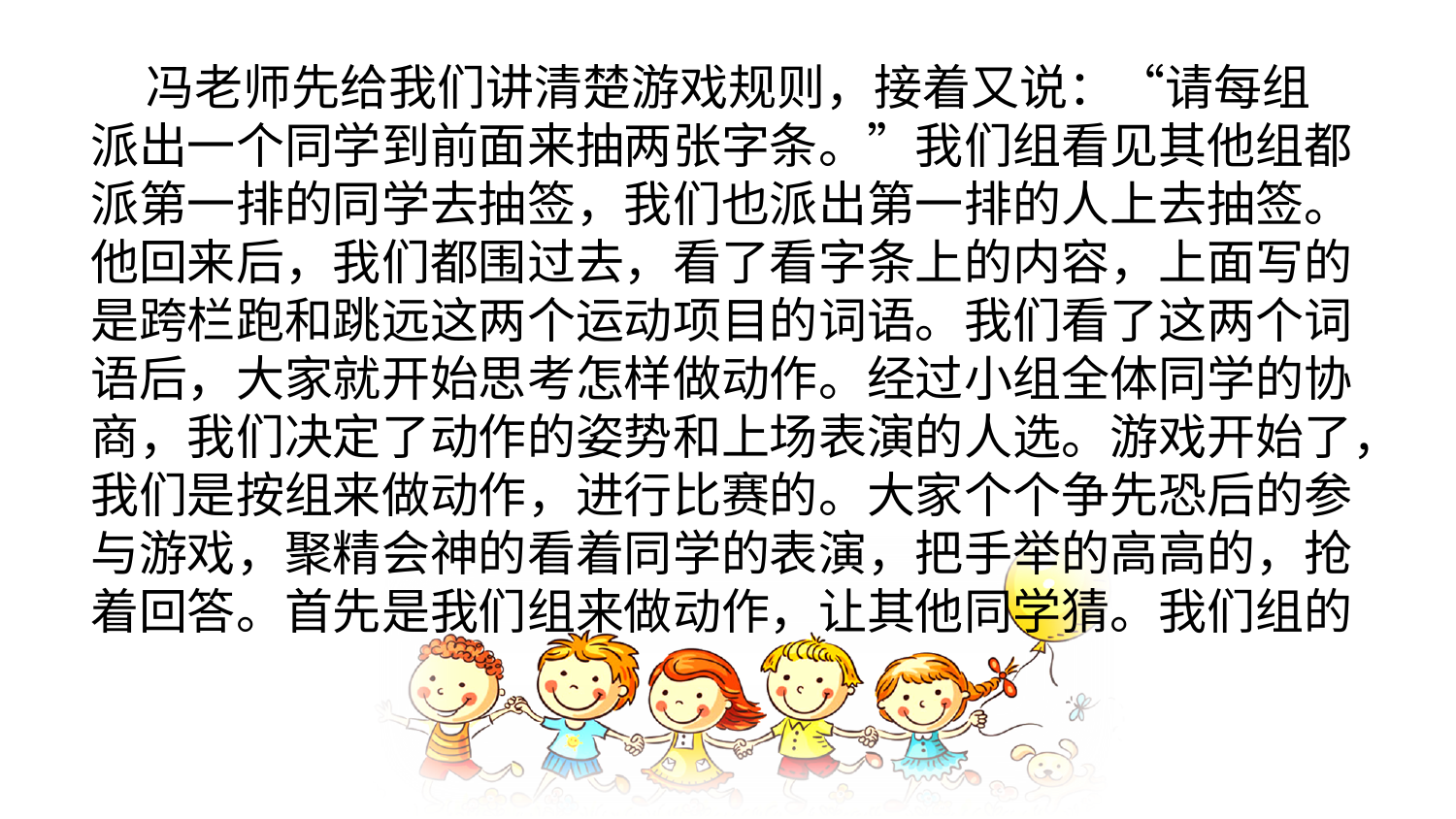

冯老师先给我们讲清楚游戏规则，接着又说：“请每组派出一个同学到前面来抽两张字条。”我们组看见其他组都派第一排的同学去抽签，我们也派出第一排的人上去抽签。他回来后，我们都围过去，看了看字条上的内容，上面写的是跨栏跑和跳远这两个运动项目的词语。我们看了这两个词语后，大家就开始思考怎样做动作。经过小组全体同学的协商，我们决定了动作的姿势和上场表演的人选。游戏开始了，我们是按组来做动作，进行比赛的。大家个个争先恐后的参与游戏，聚精会神的看着同学的表演，把手举的高高的，抢着回答。首先是我们组来做动作，让其他同学猜。我们组的